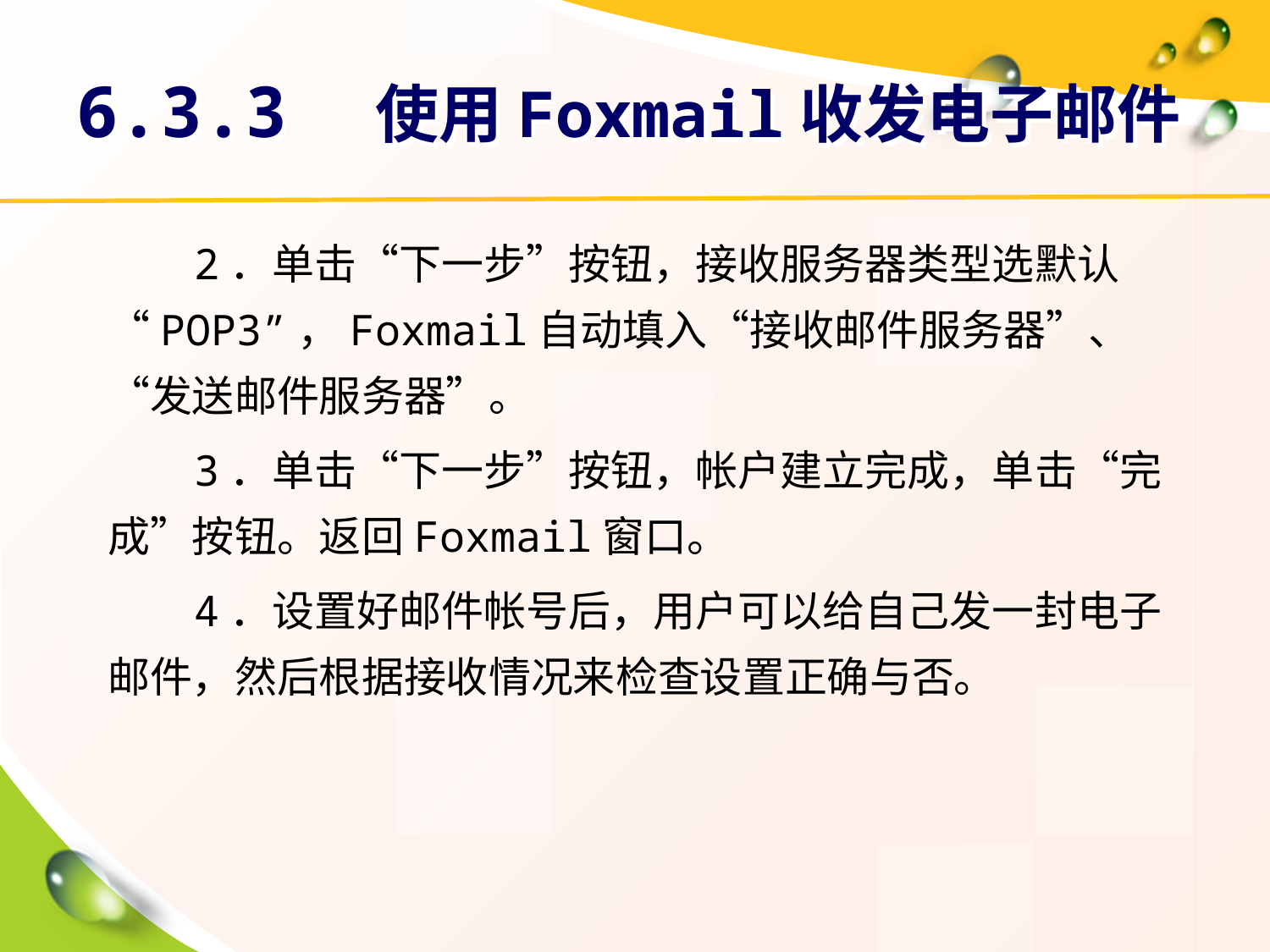

# 6.3.3　使用Foxmail收发电子邮件
2．单击“下一步”按钮，接收服务器类型选默认“POP3”，Foxmail自动填入“接收邮件服务器”、“发送邮件服务器”。
3．单击“下一步”按钮，帐户建立完成，单击“完成”按钮。返回Foxmail窗口。
4．设置好邮件帐号后，用户可以给自己发一封电子邮件，然后根据接收情况来检查设置正确与否。